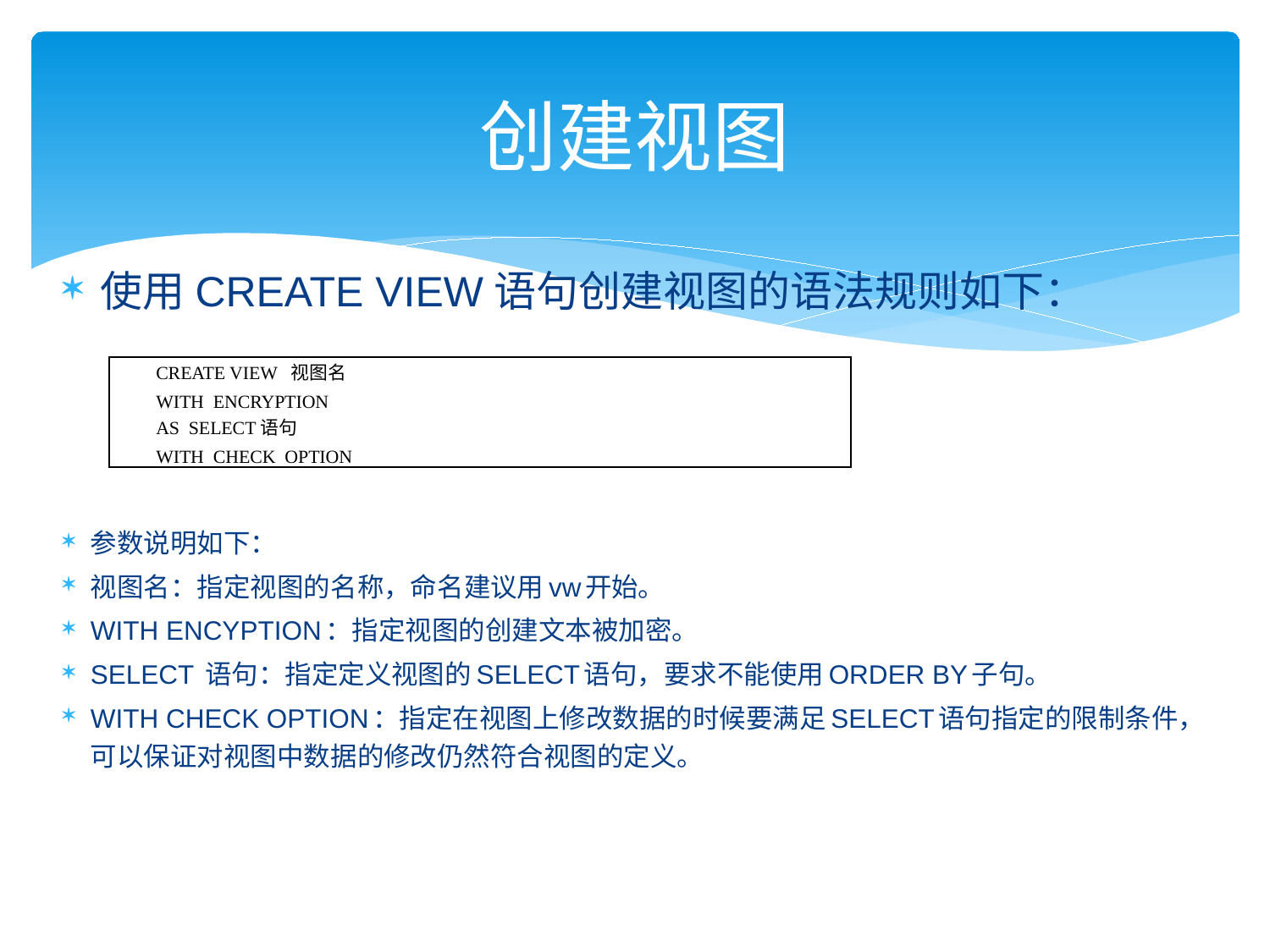

# 创建视图
使用CREATE VIEW语句创建视图的语法规则如下：
| CREATE VIEW 视图名 WITH ENCRYPTION AS SELECT语句 WITH CHECK OPTION |
| --- |
参数说明如下：
视图名：指定视图的名称，命名建议用vw开始。
WITH ENCYPTION：指定视图的创建文本被加密。
SELECT 语句：指定定义视图的SELECT语句，要求不能使用ORDER BY子句。
WITH CHECK OPTION：指定在视图上修改数据的时候要满足SELECT语句指定的限制条件，可以保证对视图中数据的修改仍然符合视图的定义。